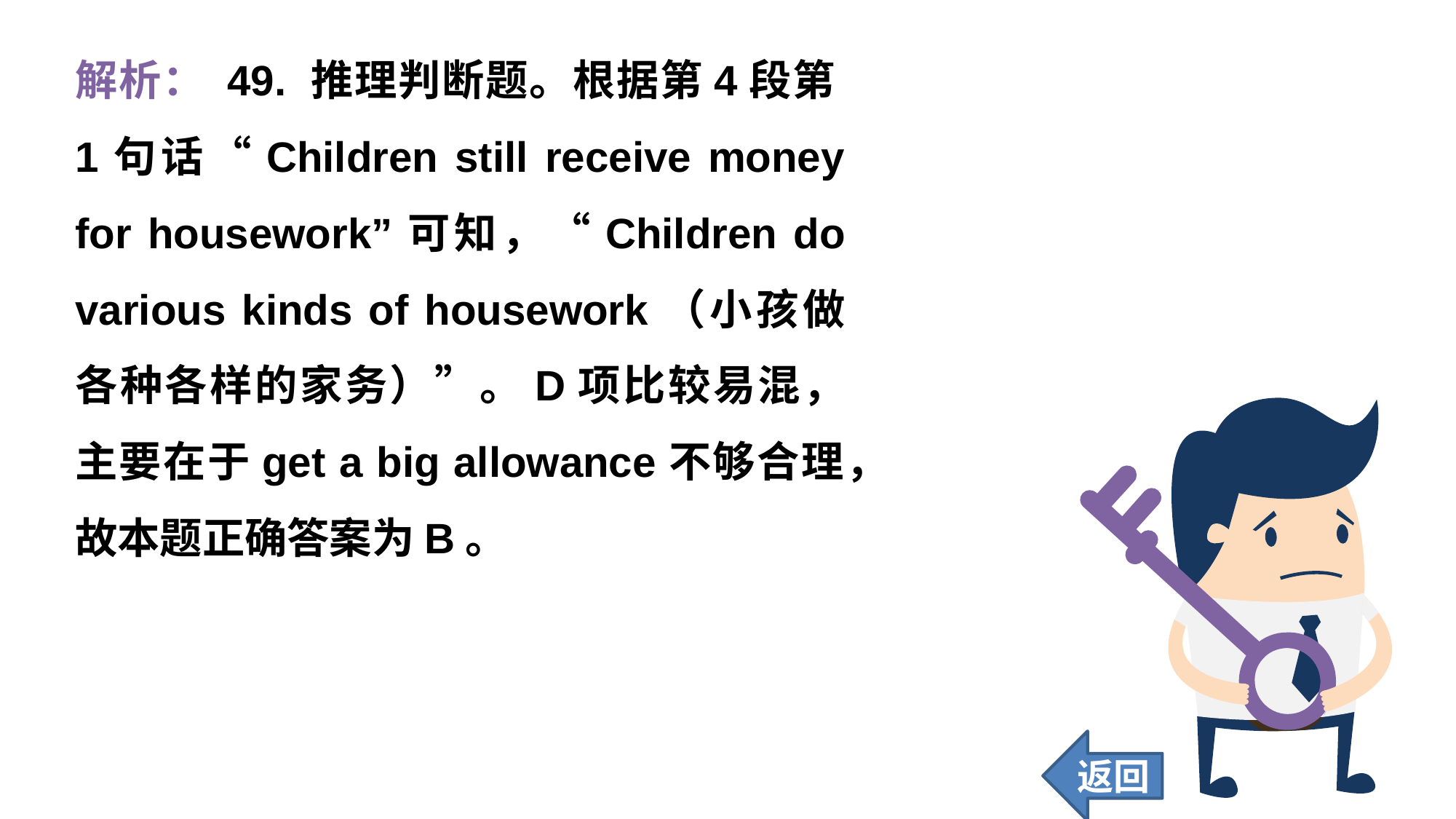

解析： 49. 推理判断题。根据第4段第1句话“Children still receive money for housework”可知，“Children do various kinds of housework（小孩做各种各样的家务）”。D项比较易混，主要在于get a big allowance不够合理，故本题正确答案为B。

返回
428